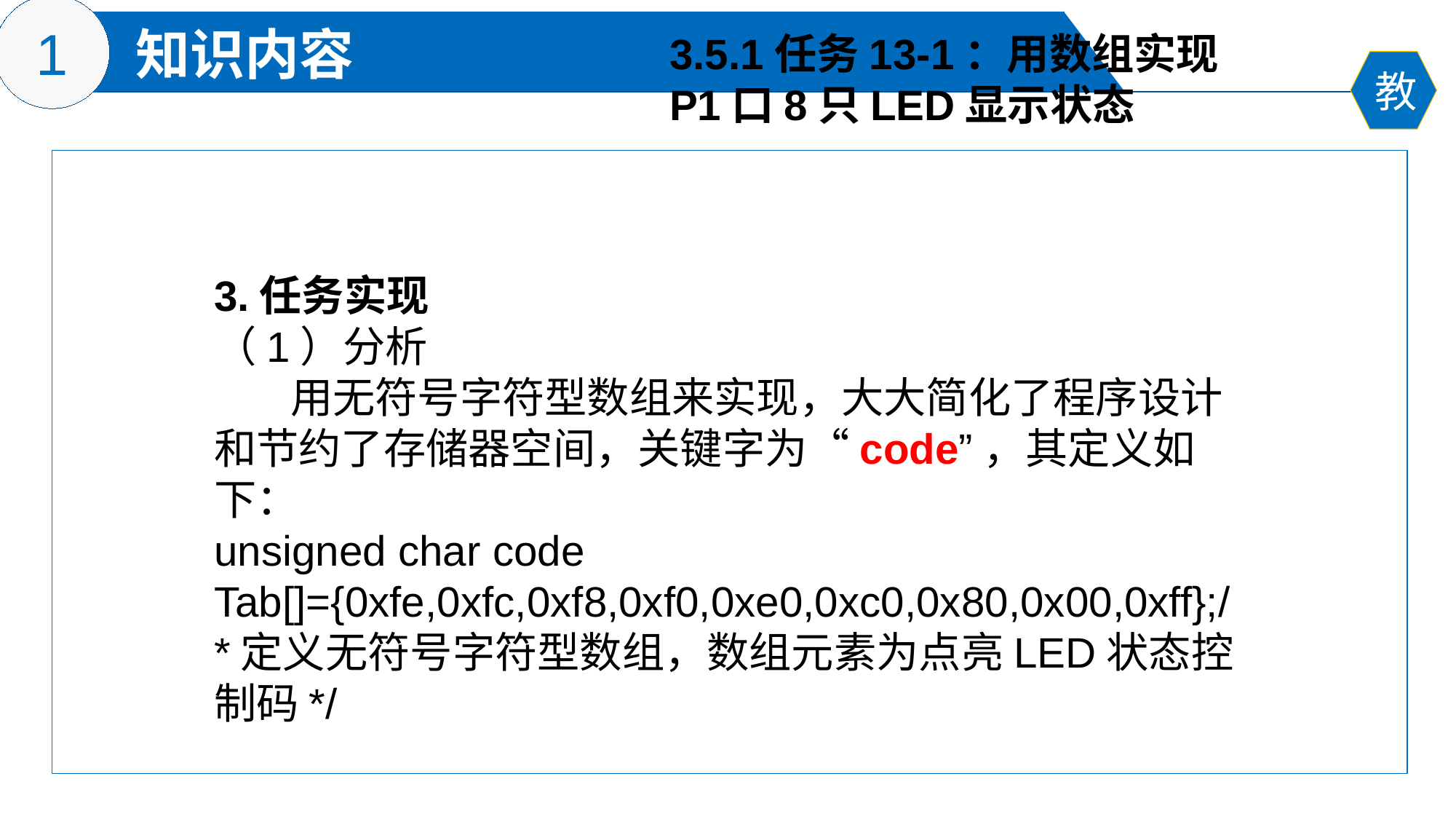

3.5.1任务13-1：用数组实现
P1口8只LED显示状态
3.任务实现
（1）分析
       用无符号字符型数组来实现，大大简化了程序设计和节约了存储器空间，关键字为“code”，其定义如下：
unsigned char code Tab[]={0xfe,0xfc,0xf8,0xf0,0xe0,0xc0,0x80,0x00,0xff};/*定义无符号字符型数组，数组元素为点亮LED状态控制码*/